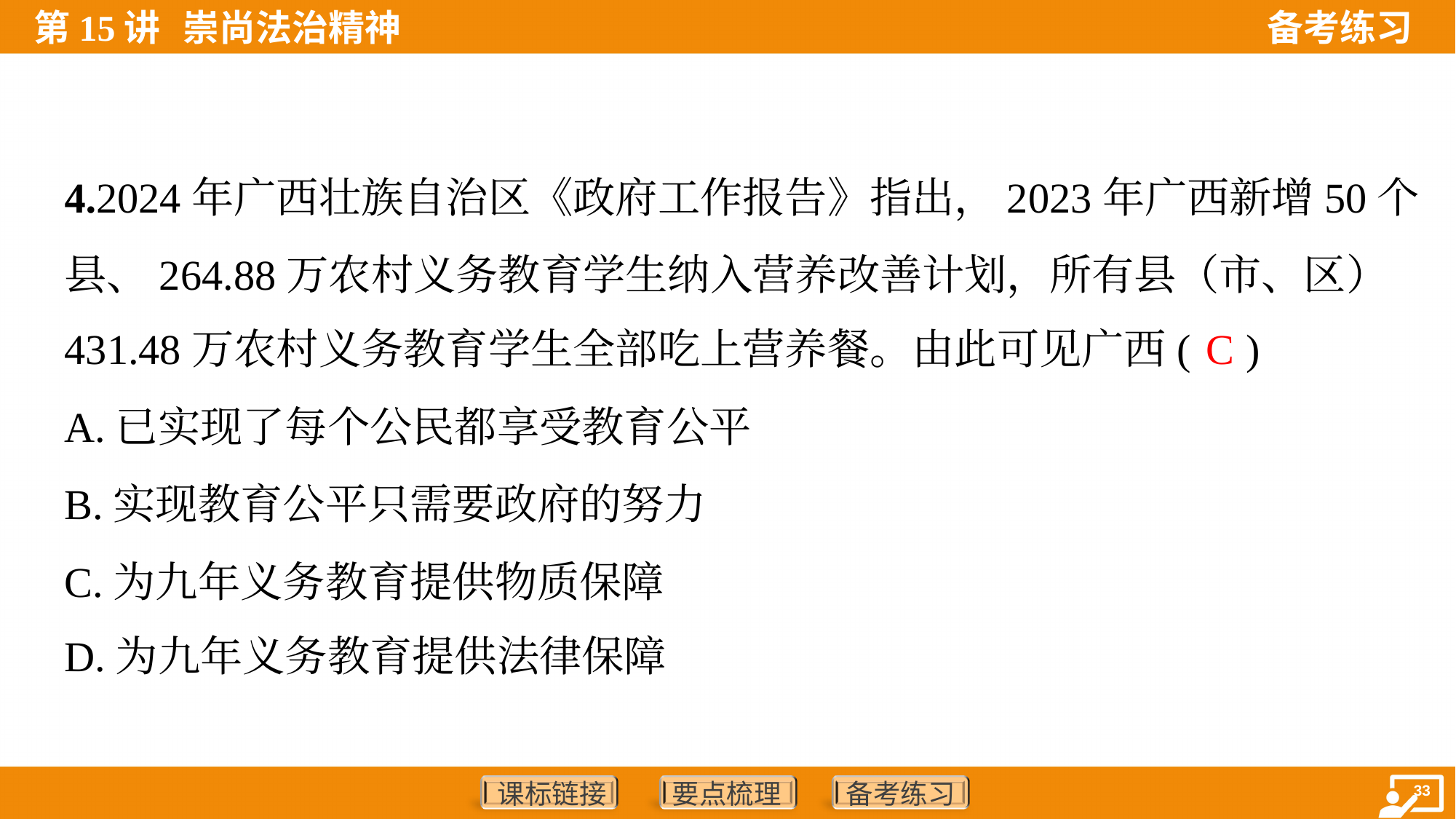

4.2024年广西壮族自治区《政府工作报告》指出，2023年广西新增50个
县、264.88万农村义务教育学生纳入营养改善计划，所有县（市、区）
431.48万农村义务教育学生全部吃上营养餐。由此可见广西(     )
C
A.已实现了每个公民都享受教育公平
B.实现教育公平只需要政府的努力
C.为九年义务教育提供物质保障
D.为九年义务教育提供法律保障